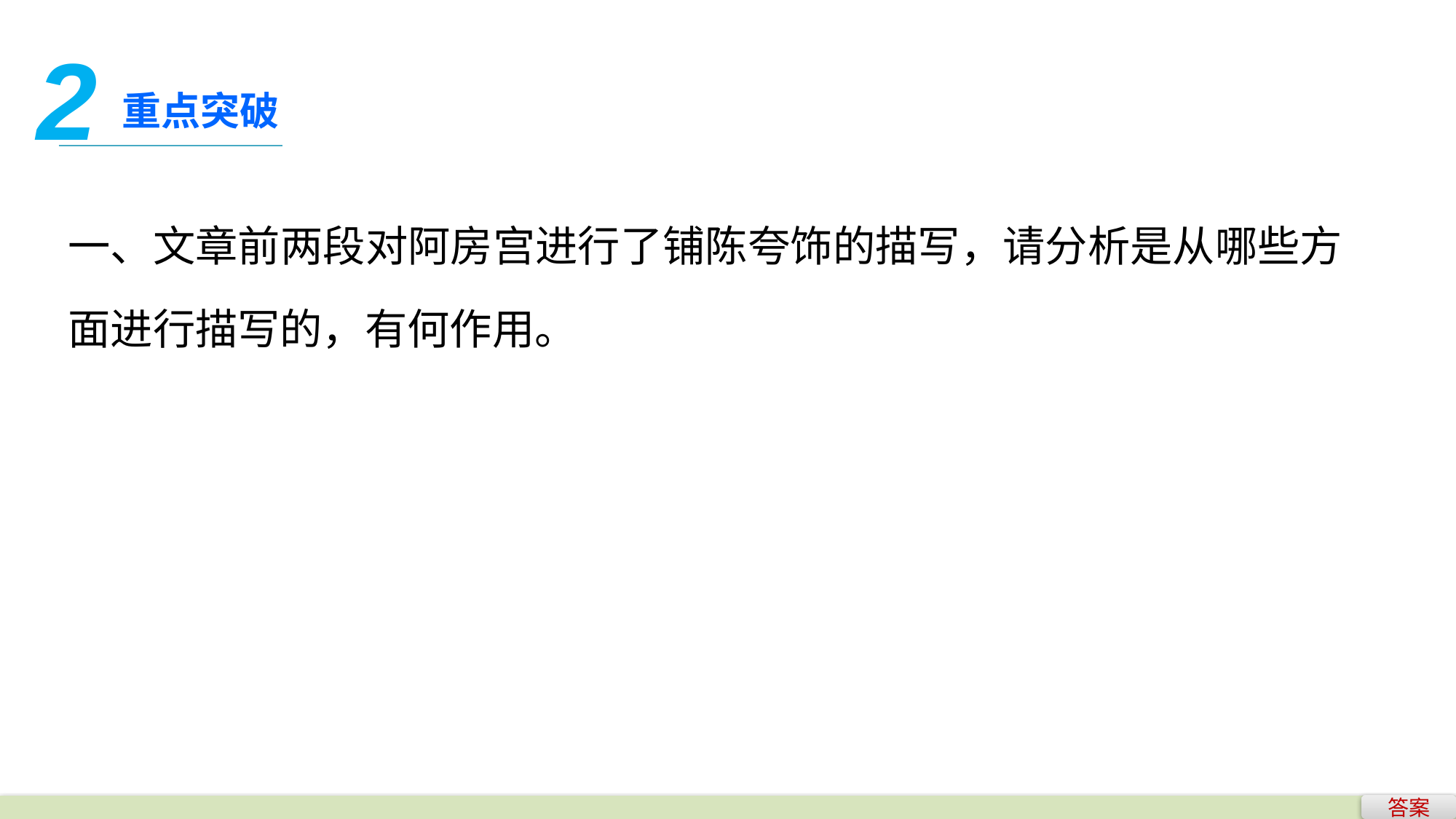

2
重点突破
一、文章前两段对阿房宫进行了铺陈夸饰的描写，请分析是从哪些方面进行描写的，有何作用。
答案